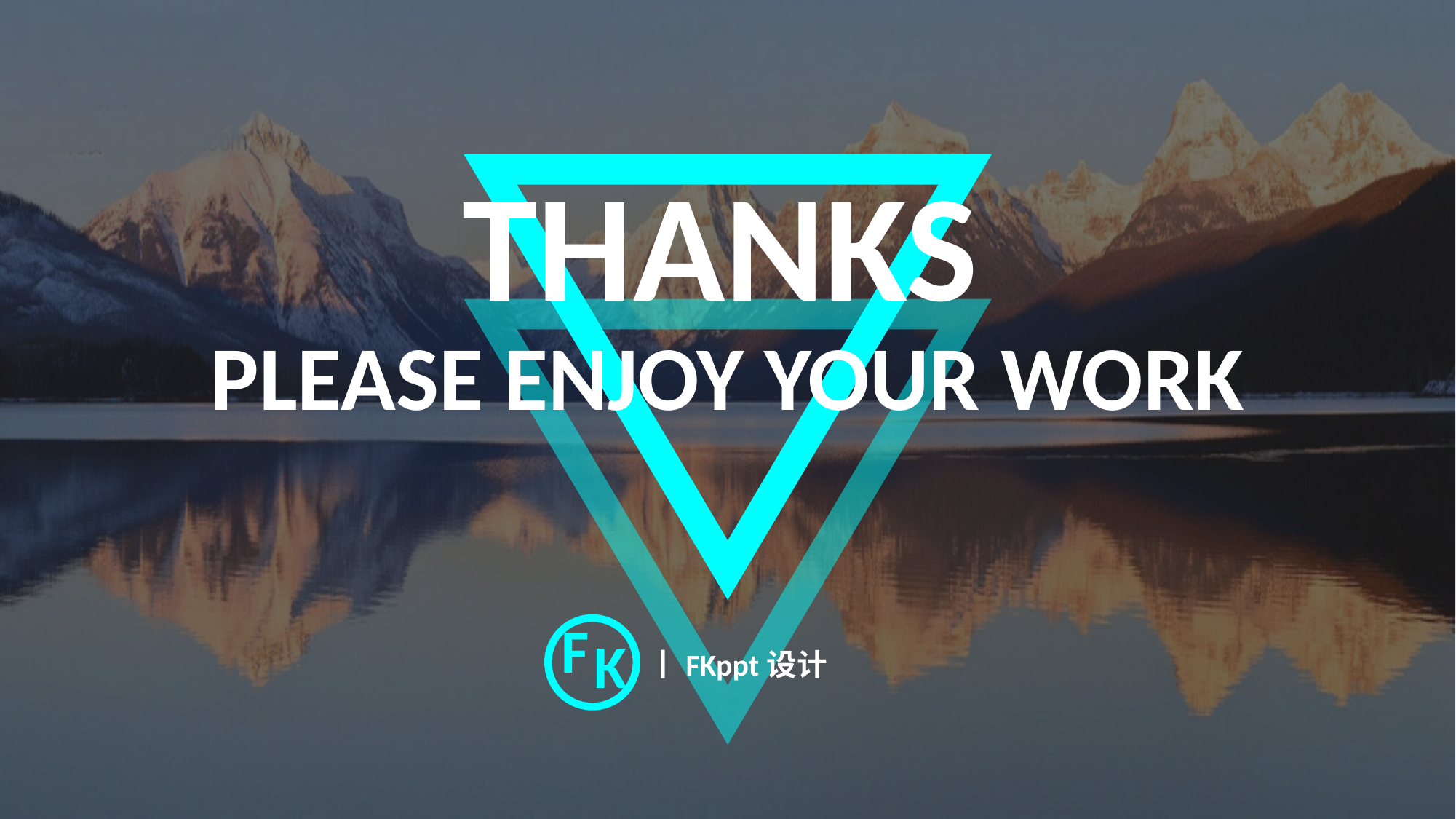

THANKS

PLEASE ENJOY YOUR WORK
F

K
丨FKppt设计